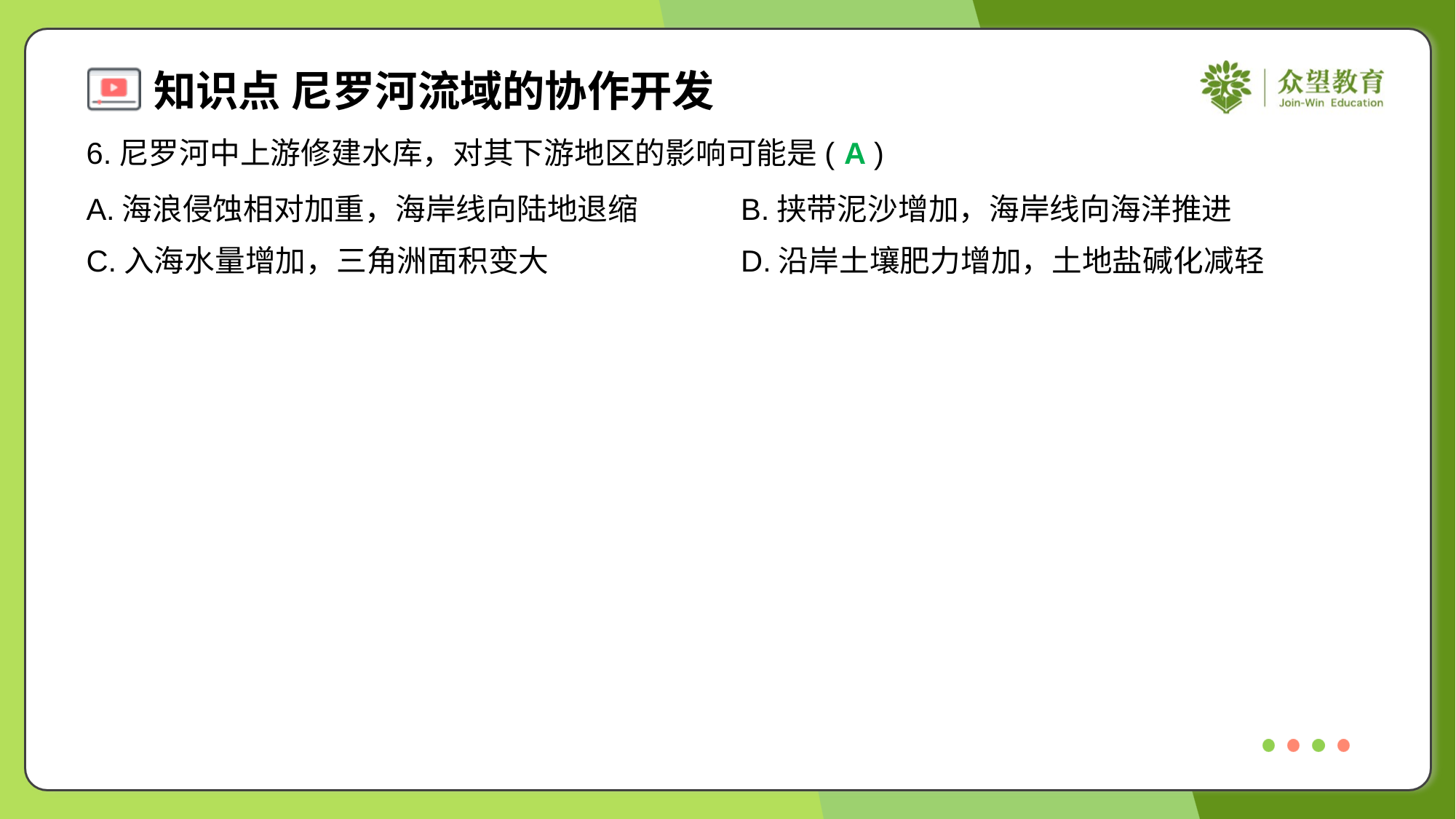

6.尼罗河中上游修建水库，对其下游地区的影响可能是(     )
A
A.海浪侵蚀相对加重，海岸线向陆地退缩	B.挟带泥沙增加，海岸线向海洋推进
C.入海水量增加，三角洲面积变大	D.沿岸土壤肥力增加，土地盐碱化减轻